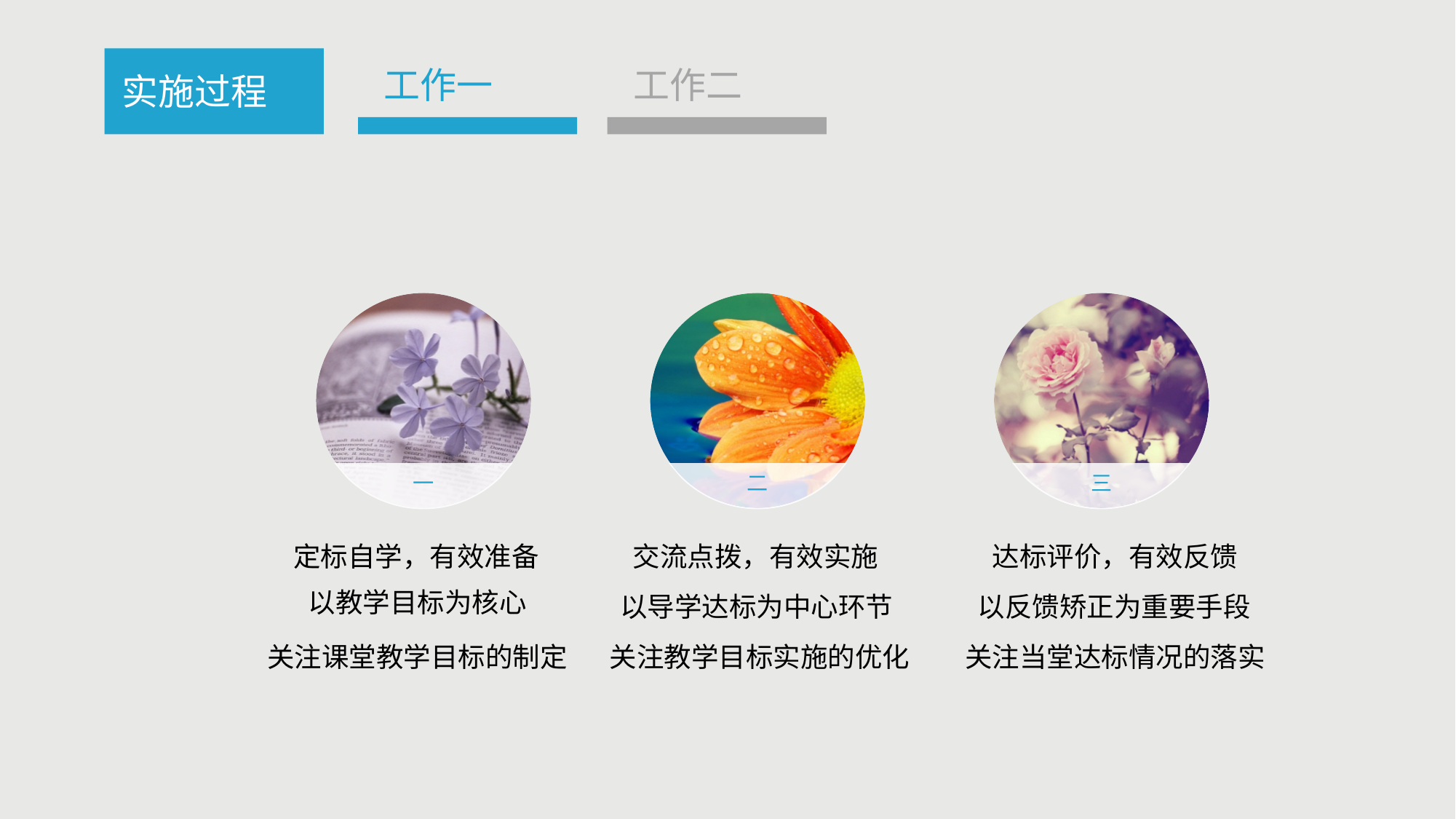

工作一

工作二
实施过程

一
定标自学，有效准备
以教学目标为核心
关注课堂教学目标的制定

二

三
达标评价，有效反馈
以反馈矫正为重要手段
关注当堂达标情况的落实
交流点拨，有效实施
以导学达标为中心环节
关注教学目标实施的优化